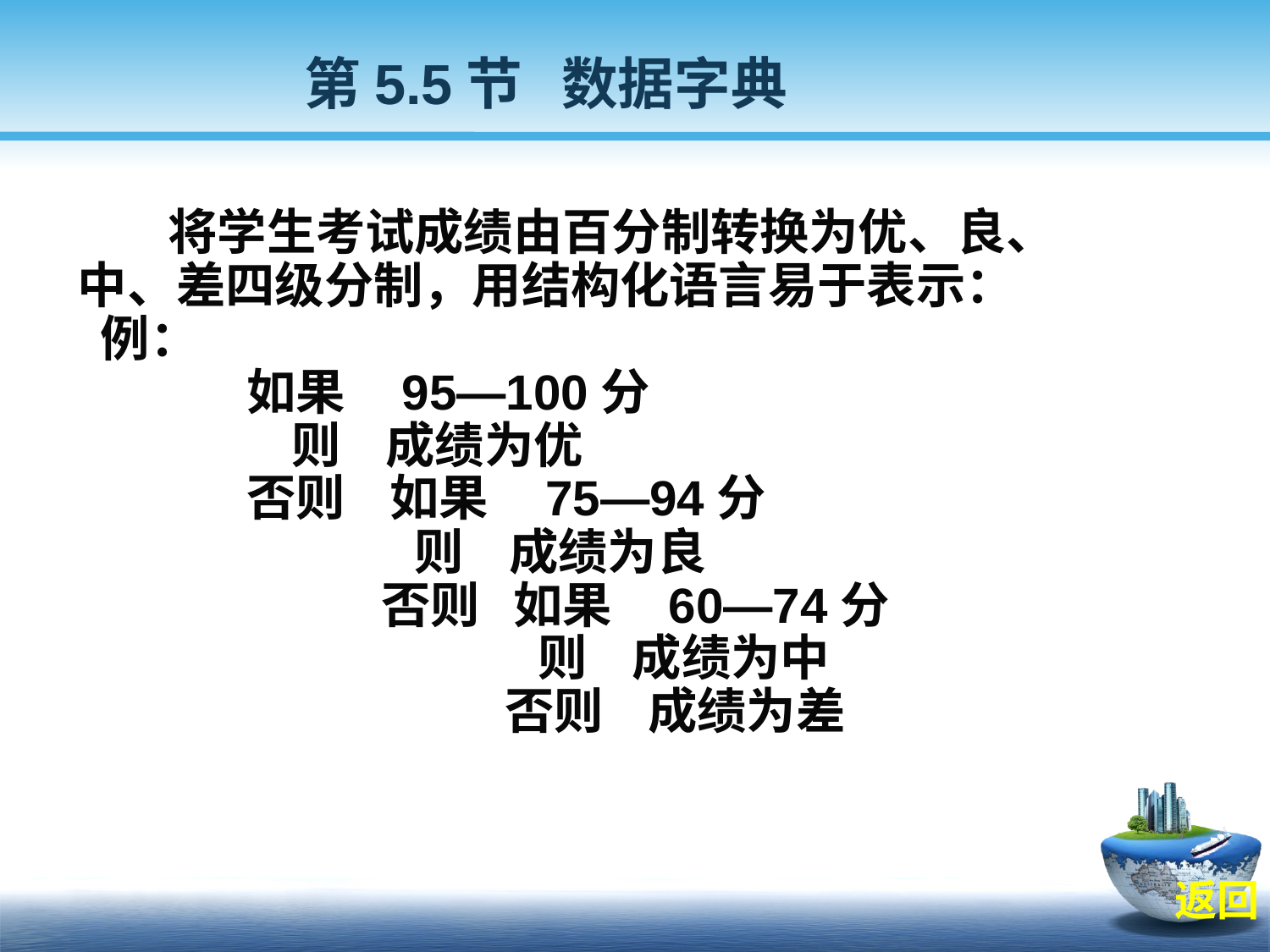

第5.5节   数据字典
       将学生考试成绩由百分制转换为优、良、
中、差四级分制，用结构化语言易于表示：
 例：
              如果    95—100分
                  则    成绩为优
              否则    如果    75—94分
                             则    成绩为良
                          否则   如果    60—74分
                                        则    成绩为中
                                     否则    成绩为差
返回